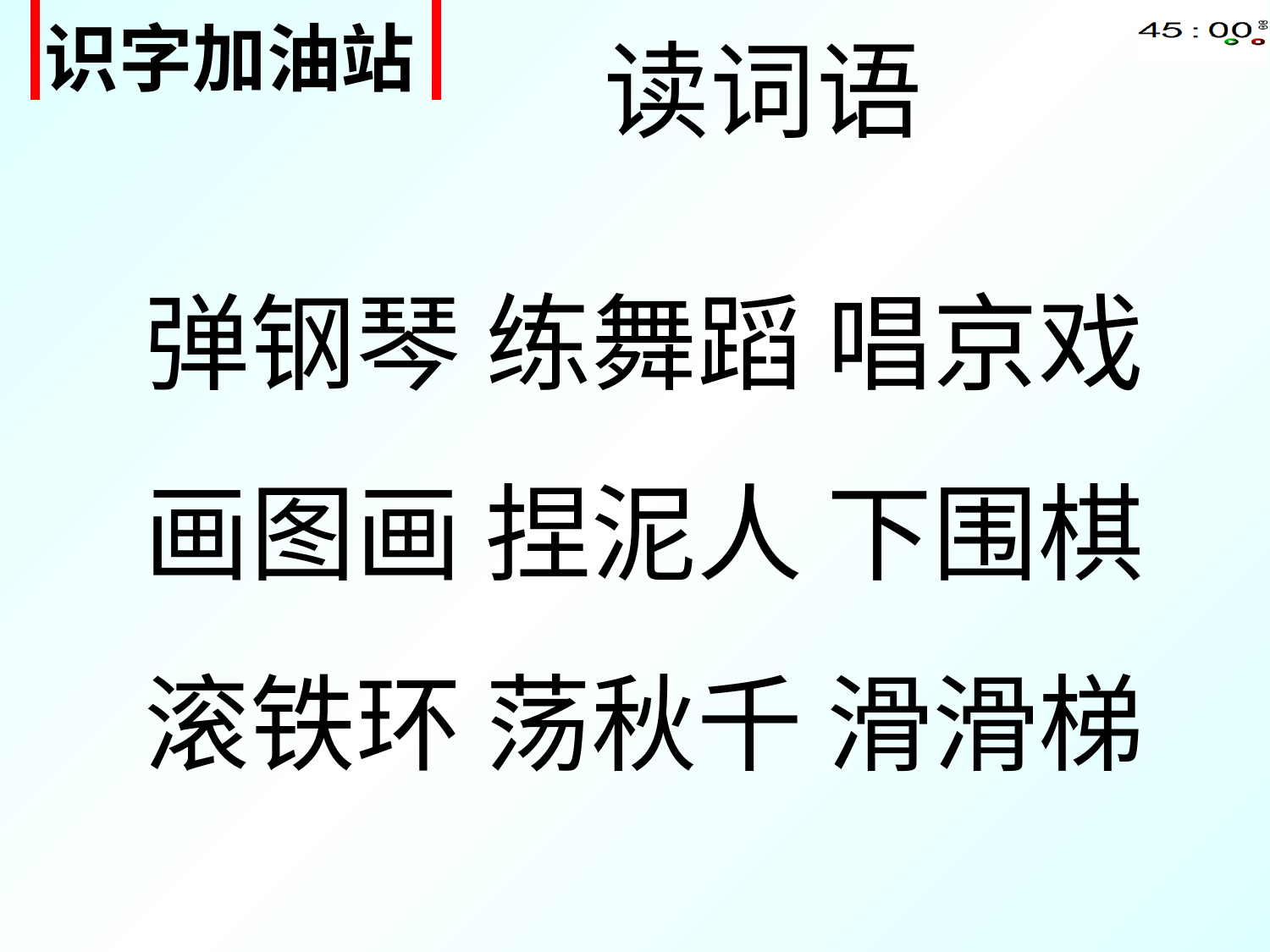

| 识字加油站 |
| --- |
读词语
弹钢琴 练舞蹈 唱京戏
画图画 捏泥人 下围棋
滚铁环 荡秋千 滑滑梯